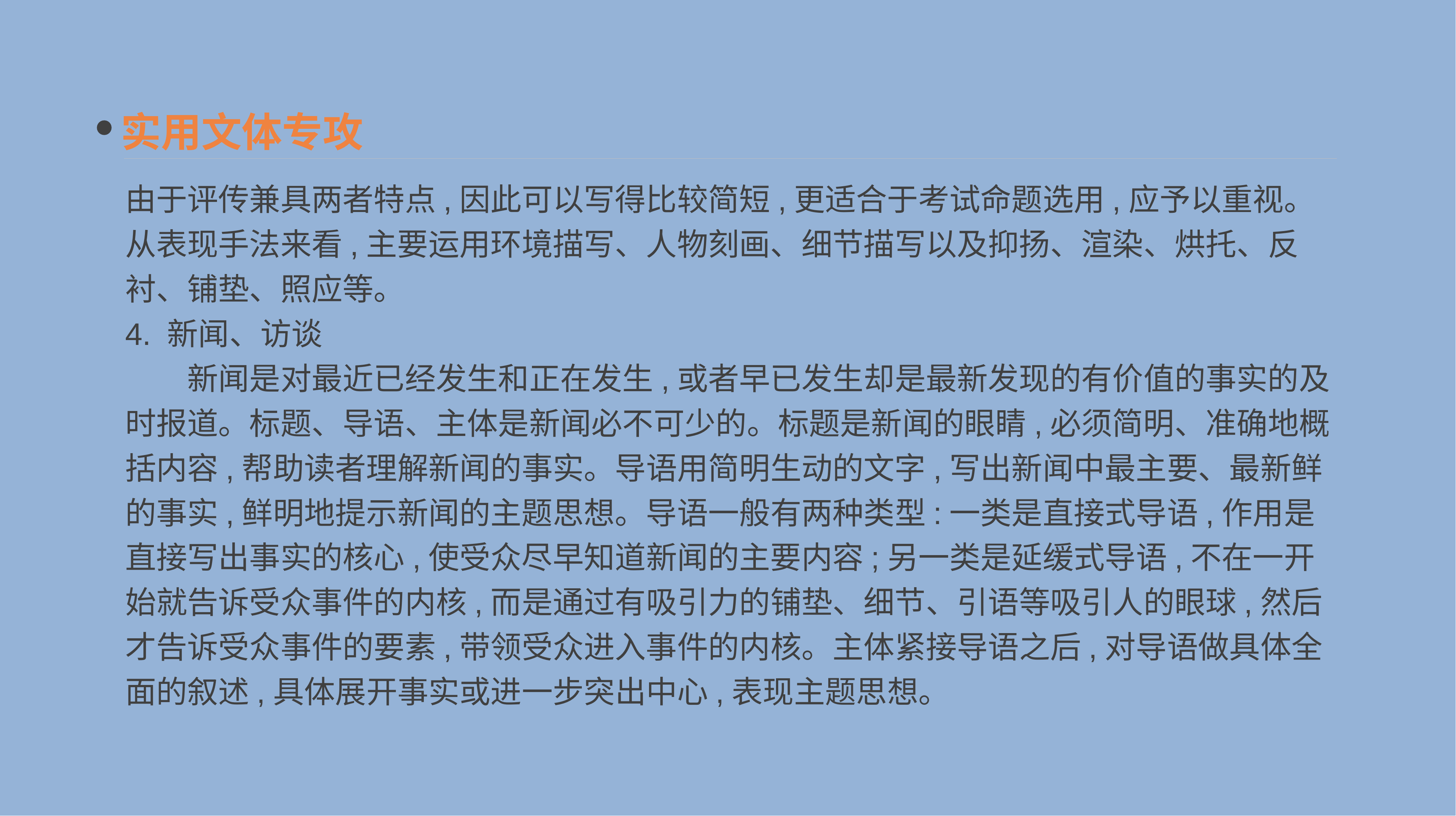

实用文体专攻

由于评传兼具两者特点,因此可以写得比较简短,更适合于考试命题选用,应予以重视。
从表现手法来看,主要运用环境描写、人物刻画、细节描写以及抑扬、渲染、烘托、反衬、铺垫、照应等。
4. 新闻、访谈
　　新闻是对最近已经发生和正在发生,或者早已发生却是最新发现的有价值的事实的及时报道。标题、导语、主体是新闻必不可少的。标题是新闻的眼睛,必须简明、准确地概括内容,帮助读者理解新闻的事实。导语用简明生动的文字,写出新闻中最主要、最新鲜的事实,鲜明地提示新闻的主题思想。导语一般有两种类型:一类是直接式导语,作用是直接写出事实的核心,使受众尽早知道新闻的主要内容;另一类是延缓式导语,不在一开始就告诉受众事件的内核,而是通过有吸引力的铺垫、细节、引语等吸引人的眼球,然后才告诉受众事件的要素,带领受众进入事件的内核。主体紧接导语之后,对导语做具体全面的叙述,具体展开事实或进一步突出中心,表现主题思想。